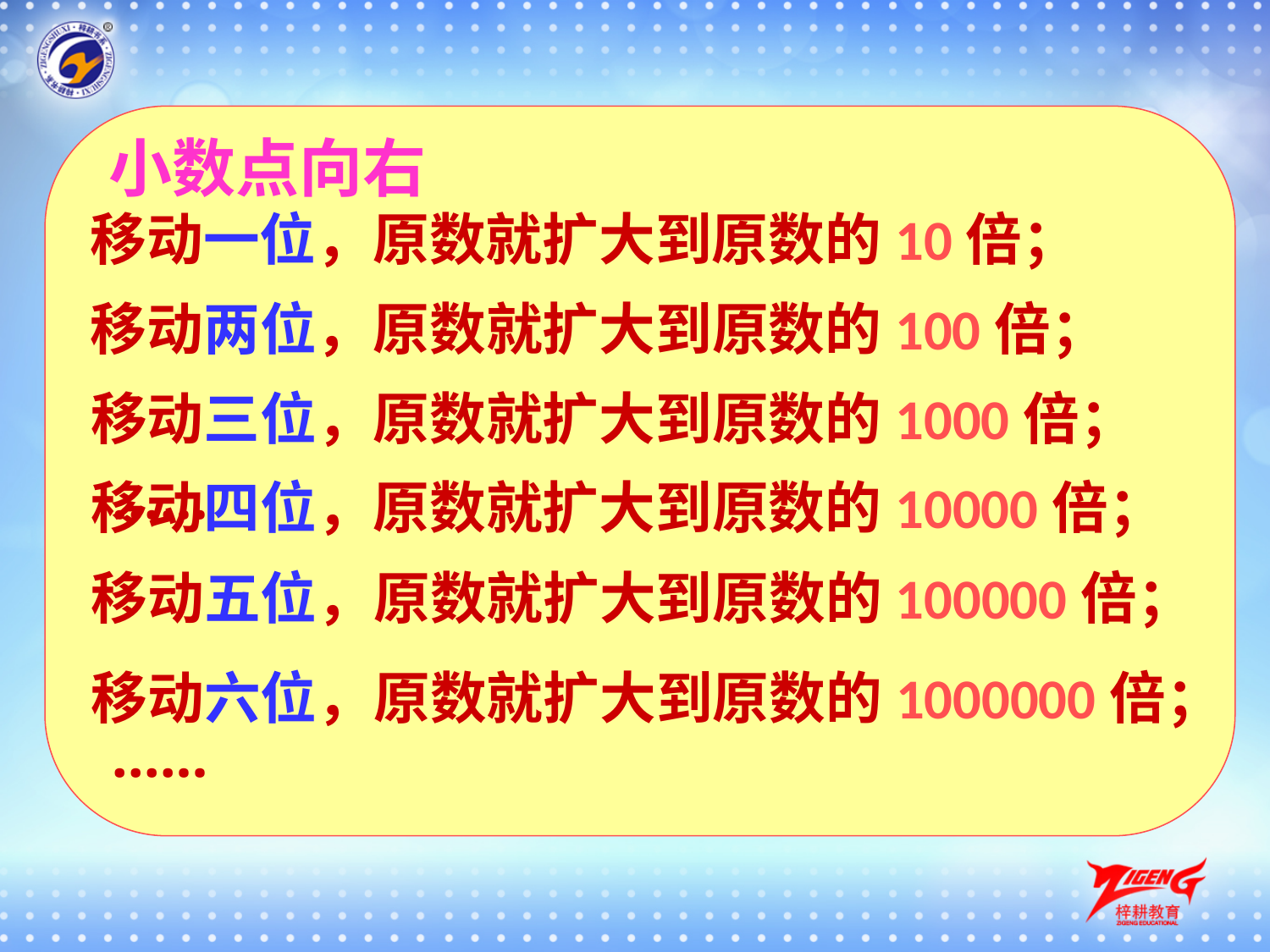

小数点向右
移动一位，原数就扩大到原数的10倍；
移动两位，原数就扩大到原数的100倍；
移动三位，原数就扩大到原数的1000倍；
‥‥‥
移动四位，原数就扩大到原数的10000倍；
移动五位，原数就扩大到原数的100000倍；
移动六位，原数就扩大到原数的1000000倍；
‥‥‥